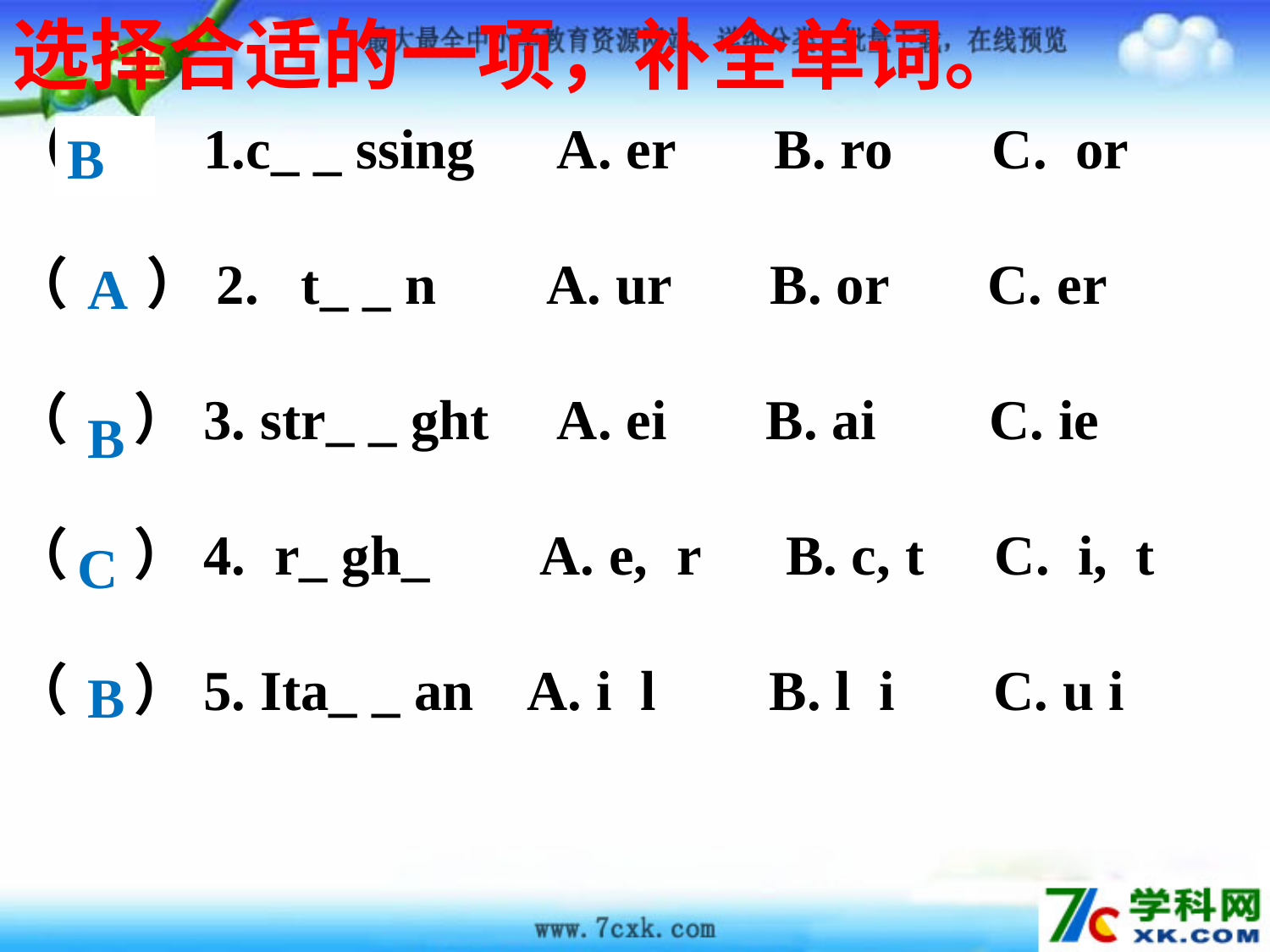

选择合适的一项，补全单词。
（     ）1.c_ _ ssing      A. er       B. ro       C.  or

（      ）2.   t_ _ n        A. ur       B. or       C. er

（     ）3. str_ _ ght     A. ei       B. ai        C. ie

（     ）4.  r_ gh_        A. e,  r      B. c, t     C.  i,  t

（     ）5. Ita_ _ an    A. i  l        B. l  i       C. u i
B
A
B
C
B